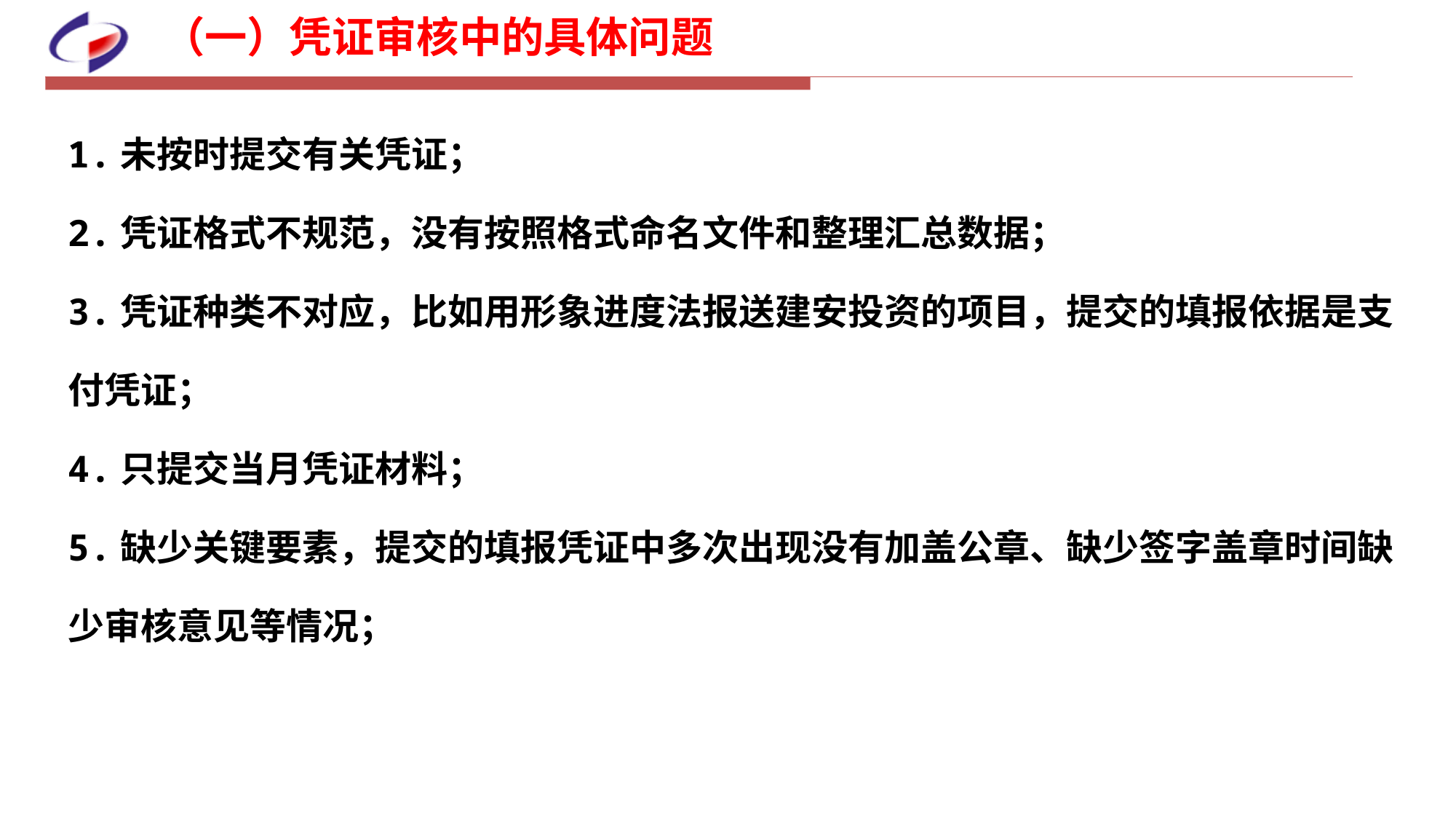

（一）凭证审核中的具体问题
1.未按时提交有关凭证；
2.凭证格式不规范，没有按照格式命名文件和整理汇总数据；
3.凭证种类不对应，比如用形象进度法报送建安投资的项目，提交的填报依据是支付凭证；
4.只提交当月凭证材料；
5.缺少关键要素，提交的填报凭证中多次出现没有加盖公章、缺少签字盖章时间缺少审核意见等情况；